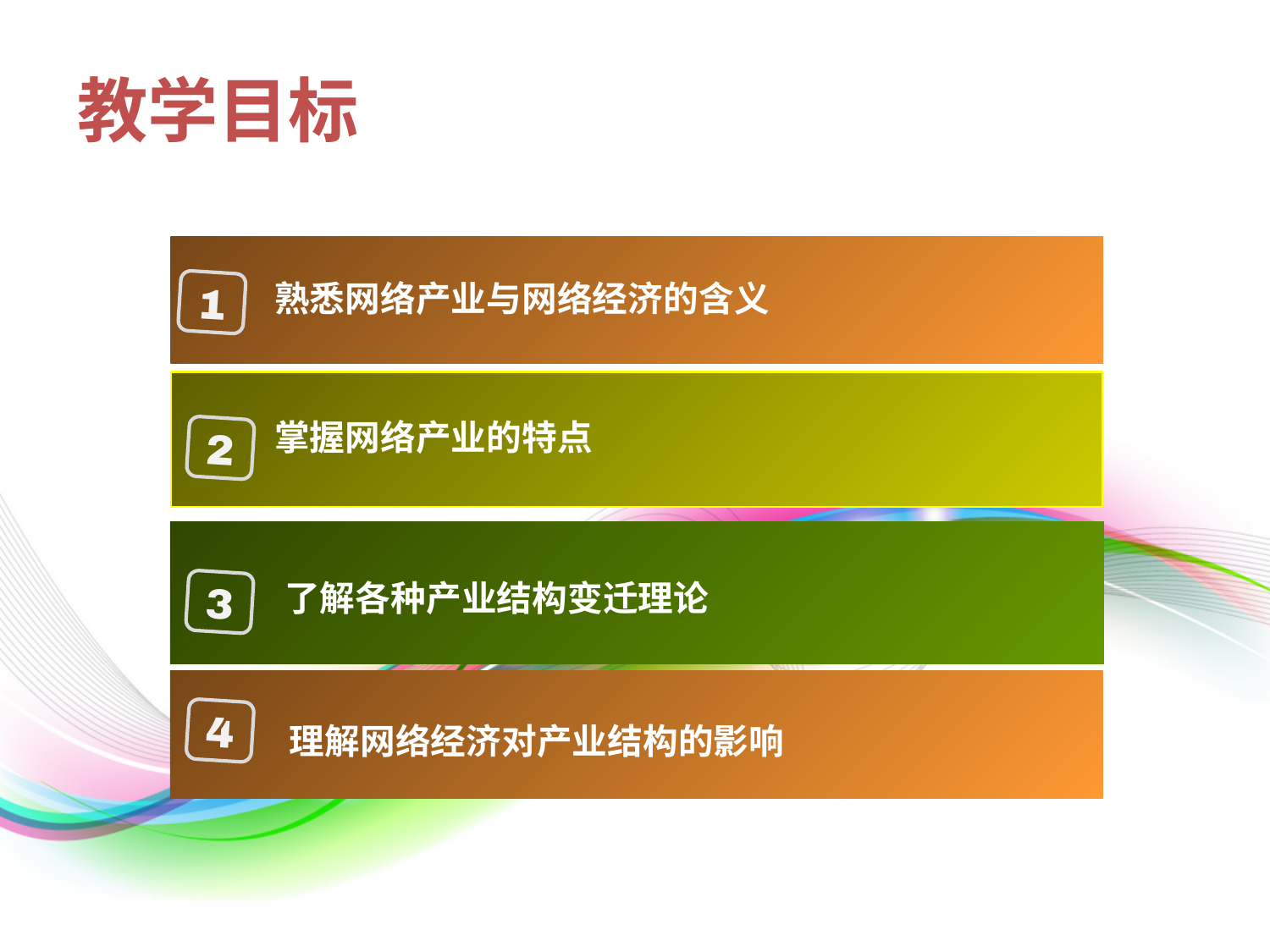

教学目标

熟悉网络产业与网络经济的含义
1

掌握网络产业的特点
2

了解各种产业结构变迁理论
3

4
理解网络经济对产业结构的影响